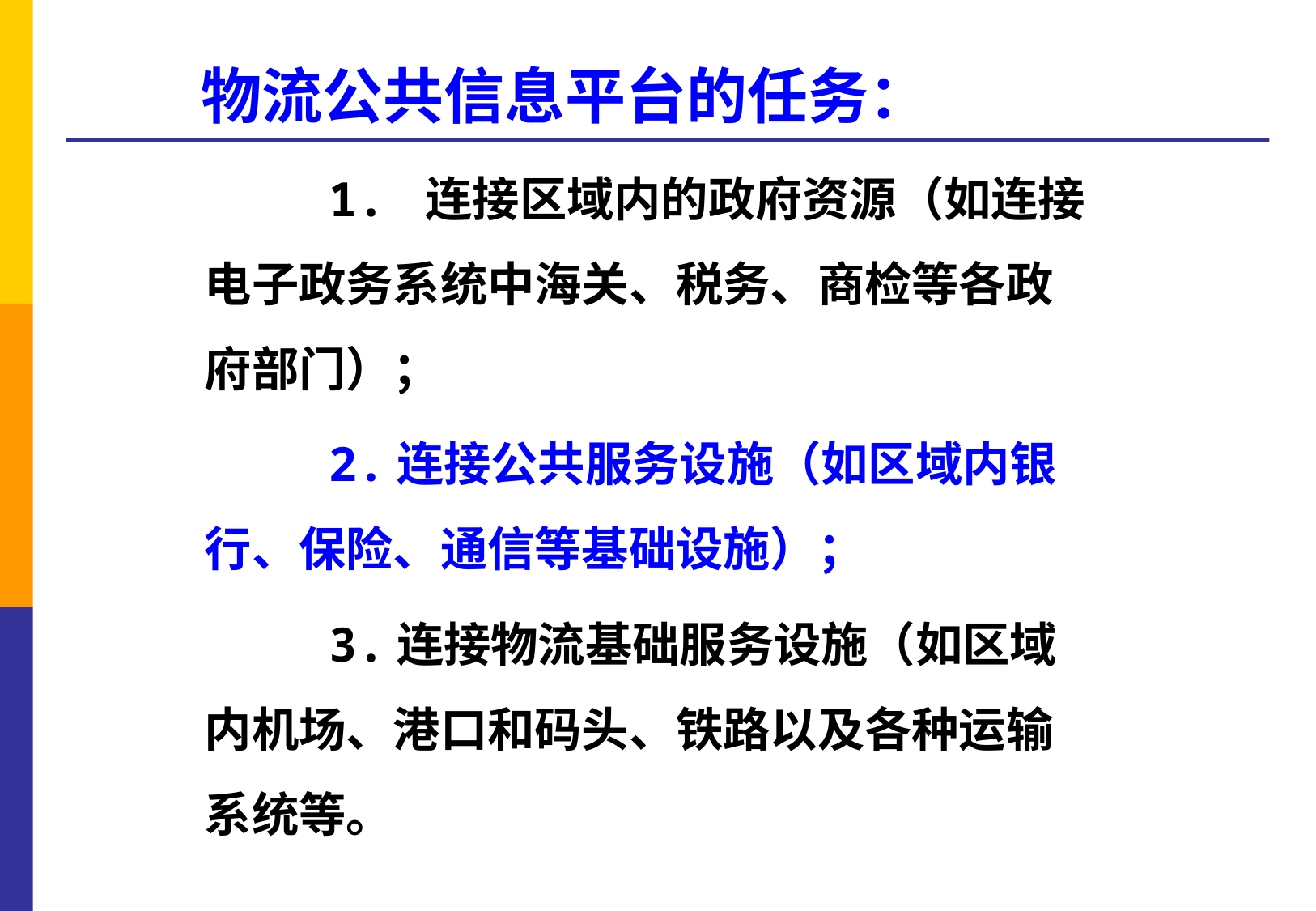

物流公共信息平台的任务：
      1. 连接区域内的政府资源（如连接电子政务系统中海关、税务、商检等各政府部门）；
      2.连接公共服务设施（如区域内银行、保险、通信等基础设施）；
      3.连接物流基础服务设施（如区域内机场、港口和码头、铁路以及各种运输系统等。